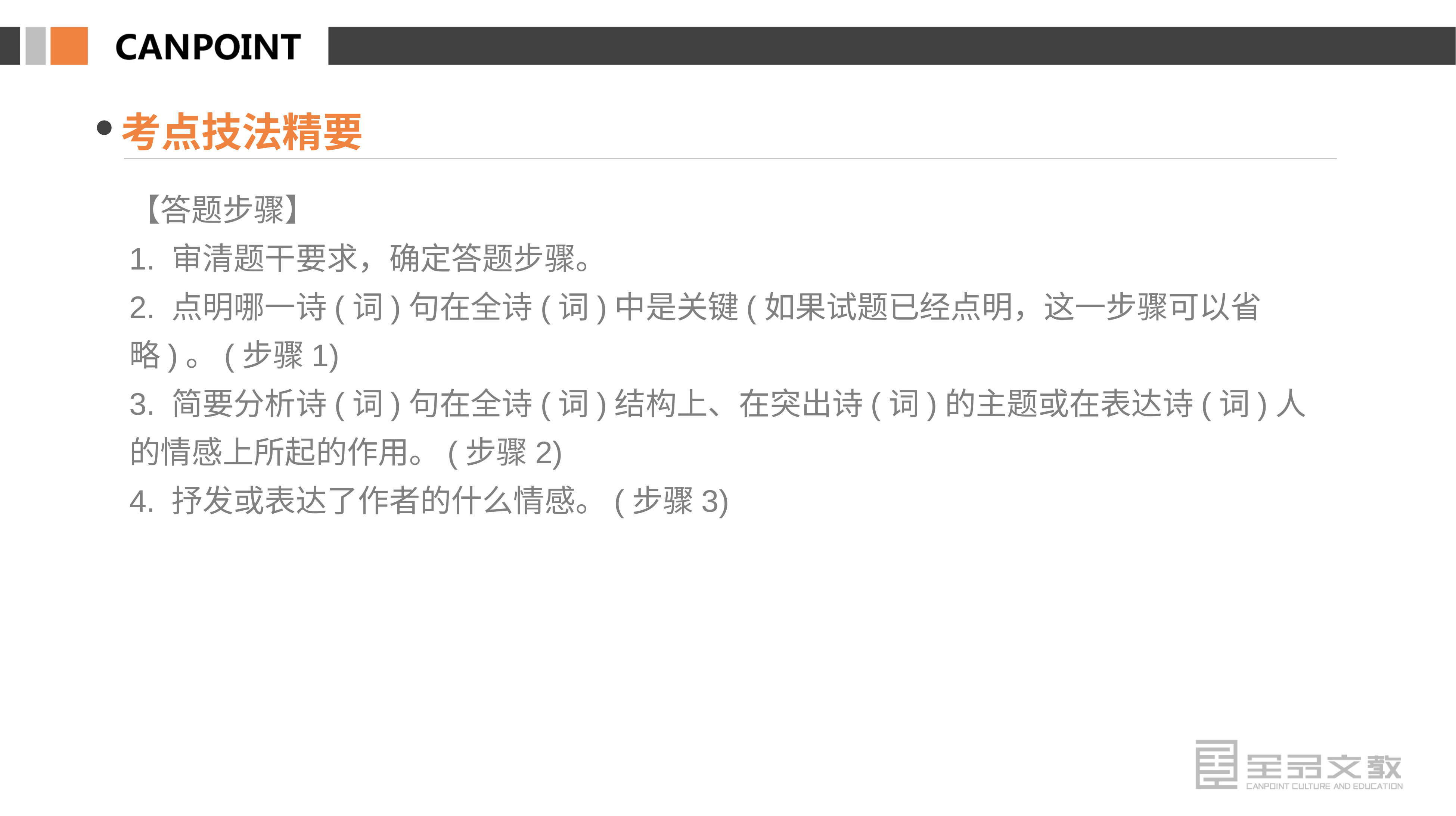

考点技法精要

【答题步骤】
1. 审清题干要求，确定答题步骤。
2. 点明哪一诗(词)句在全诗(词)中是关键(如果试题已经点明，这一步骤可以省略)。(步骤1)
3. 简要分析诗(词)句在全诗(词)结构上、在突出诗(词)的主题或在表达诗(词)人的情感上所起的作用。(步骤2)
4. 抒发或表达了作者的什么情感。(步骤3)